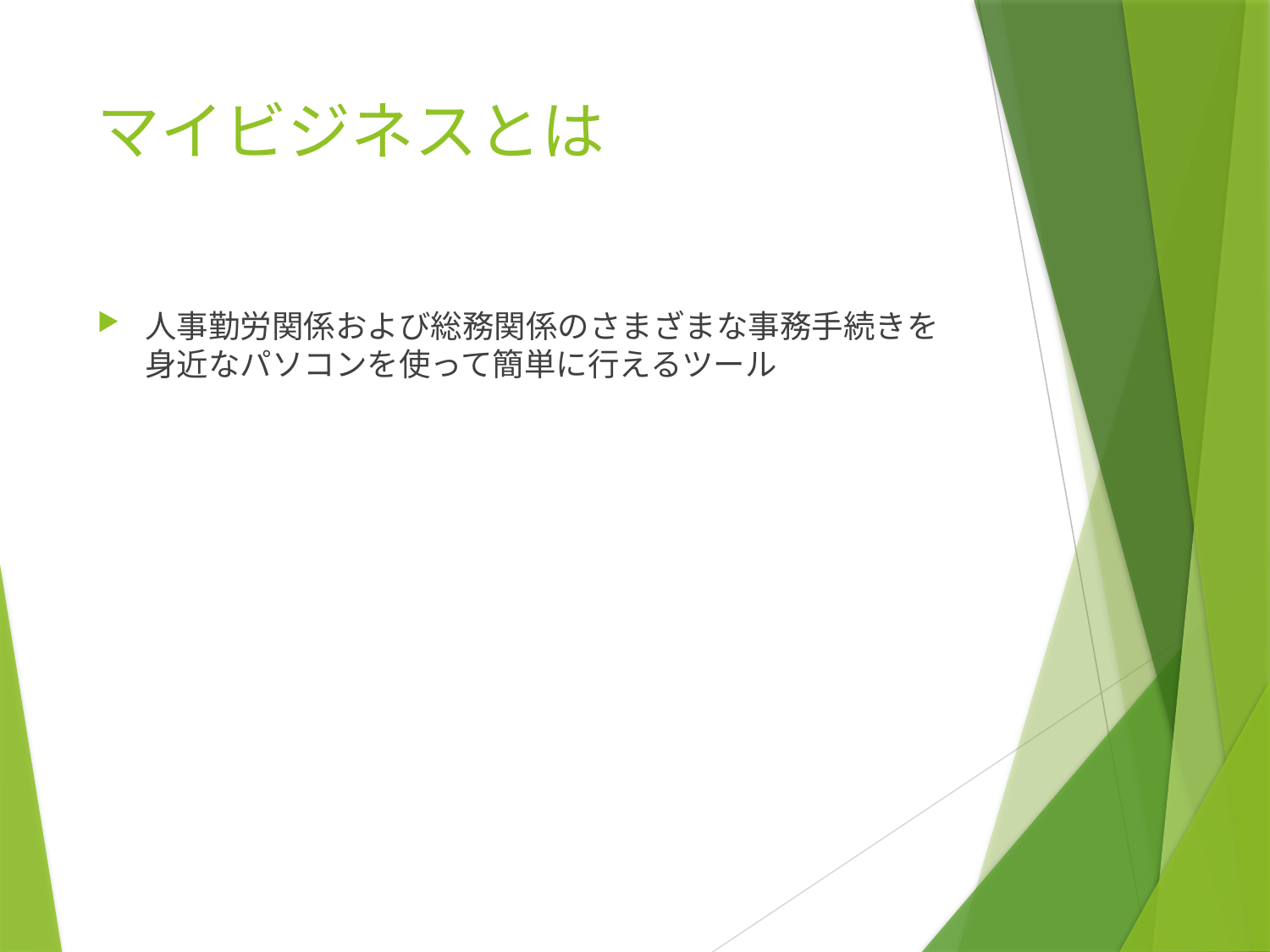

# マイビジネスとは
人事勤労関係および総務関係のさまざまな事務手続きを身近なパソコンを使って簡単に行えるツール